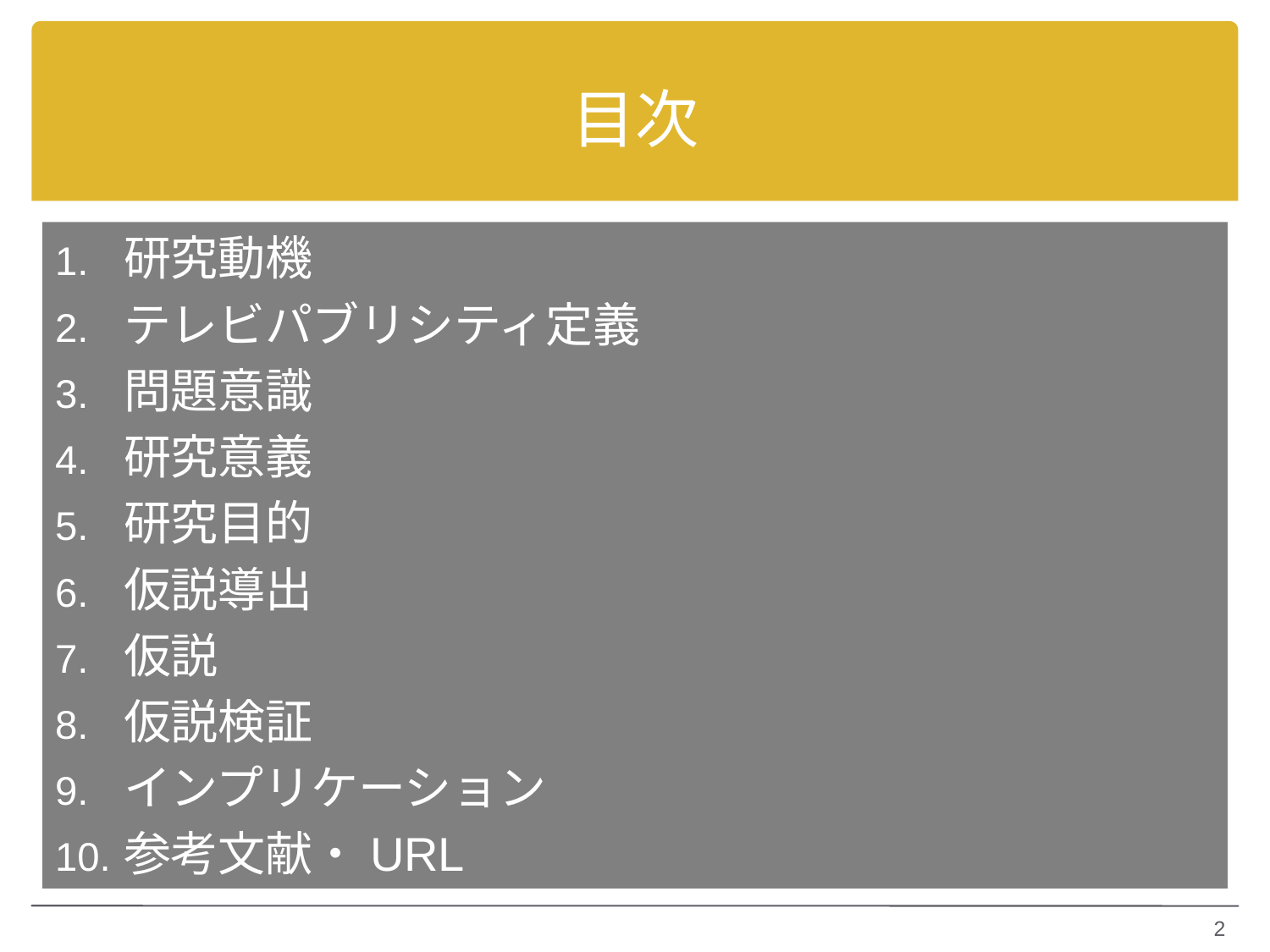

# 目次
研究動機
テレビパブリシティ定義
問題意識
研究意義
研究目的
仮説導出
仮説
仮説検証
インプリケーション
参考文献・URL

2